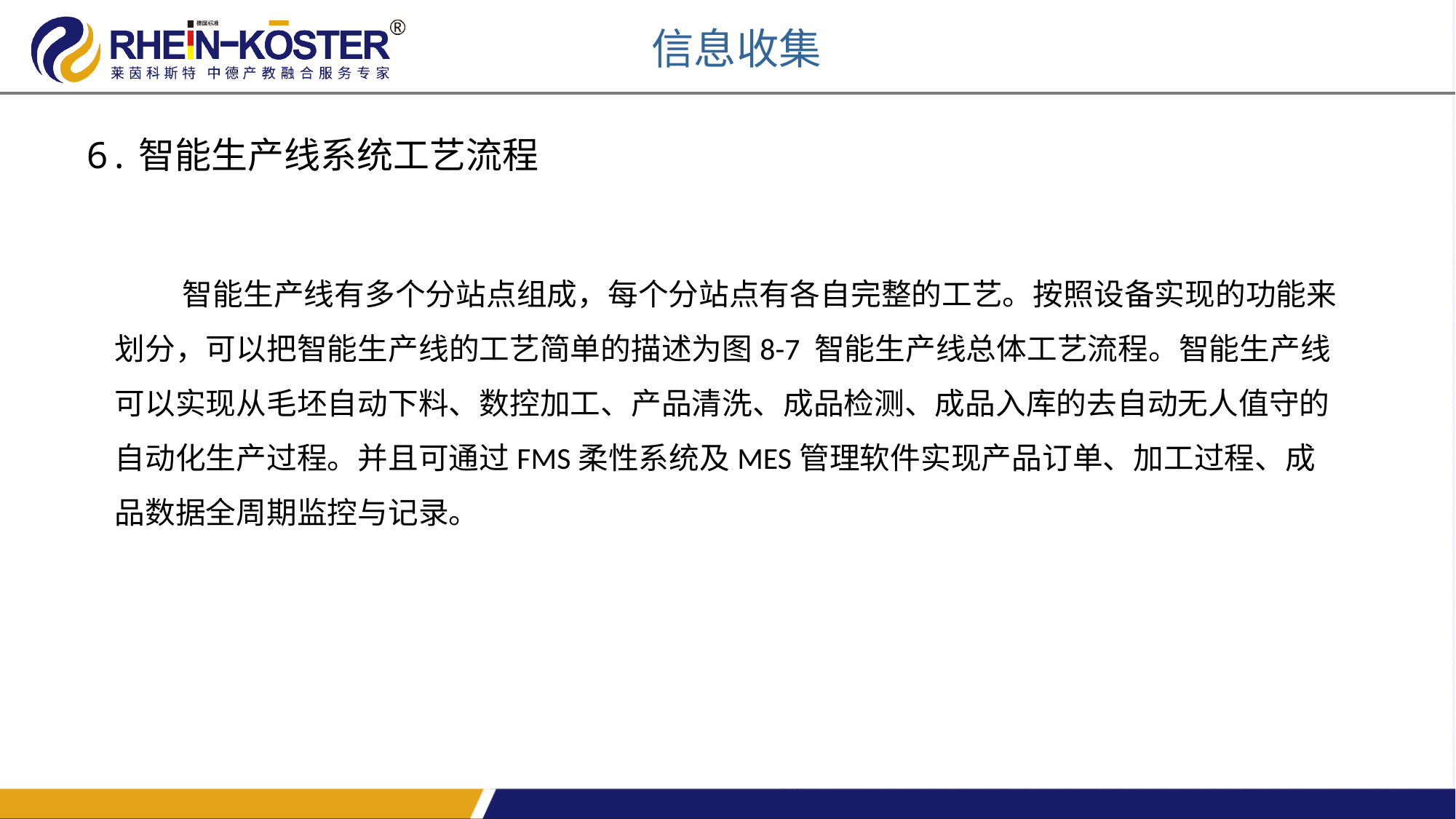

信息收集
6.智能生产线系统工艺流程
         智能生产线有多个分站点组成，每个分站点有各自完整的工艺。按照设备实现的功能来划分，可以把智能生产线的工艺简单的描述为图8-7 智能生产线总体工艺流程。智能生产线可以实现从毛坯自动下料、数控加工、产品清洗、成品检测、成品入库的去自动无人值守的自动化生产过程。并且可通过FMS柔性系统及MES管理软件实现产品订单、加工过程、成品数据全周期监控与记录。